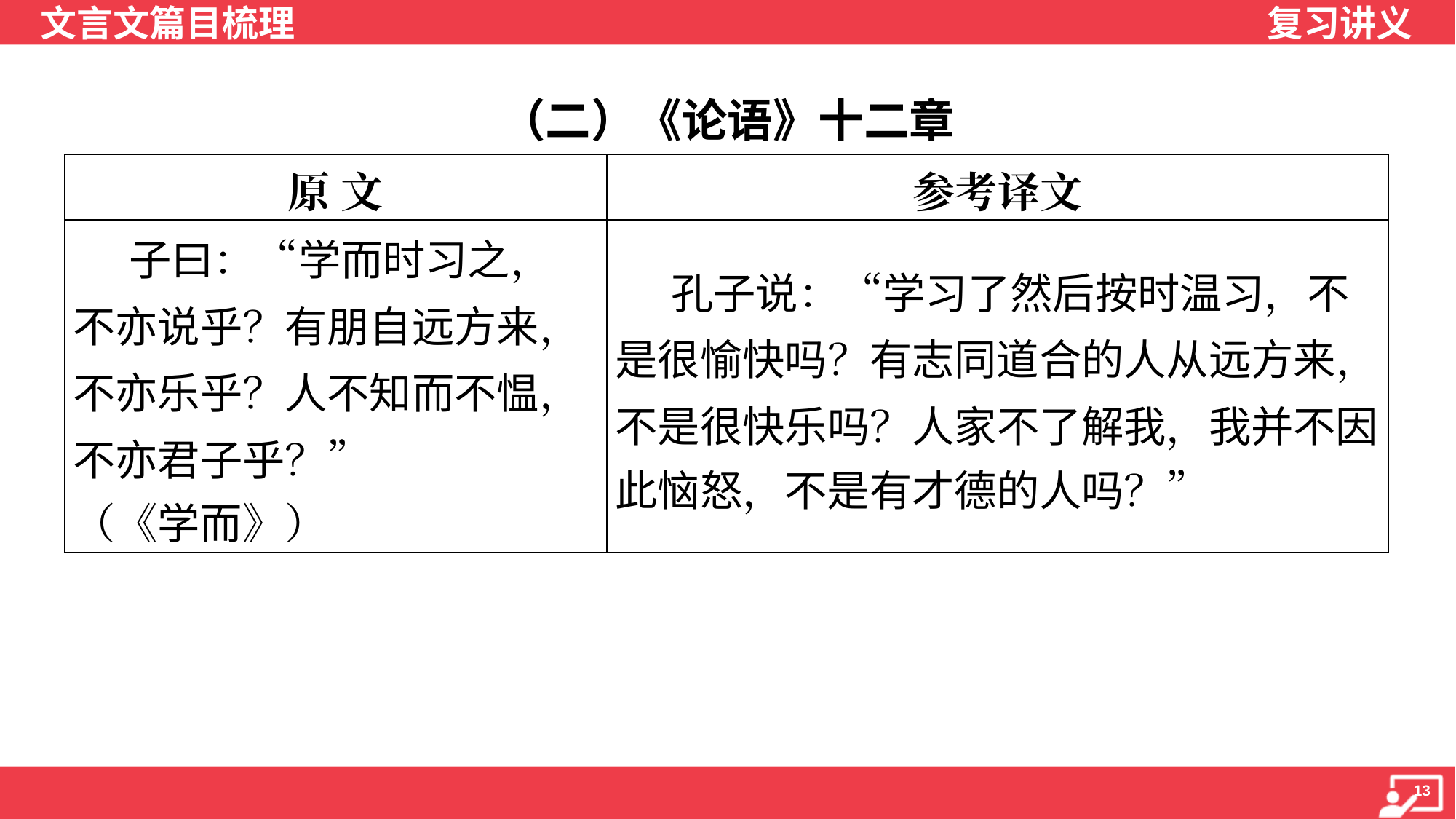

（二）《论语》十二章
| 原 文 | 参考译文 |
| --- | --- |
| 子曰：“学而时习之， 不亦说乎？有朋自远方来， 不亦乐乎？人不知而不愠， 不亦君子乎？” （《学而》） | 孔子说：“学习了然后按时温习，不 是很愉快吗？有志同道合的人从远方来， 不是很快乐吗？人家不了解我，我并不因 此恼怒，不是有才德的人吗？” |